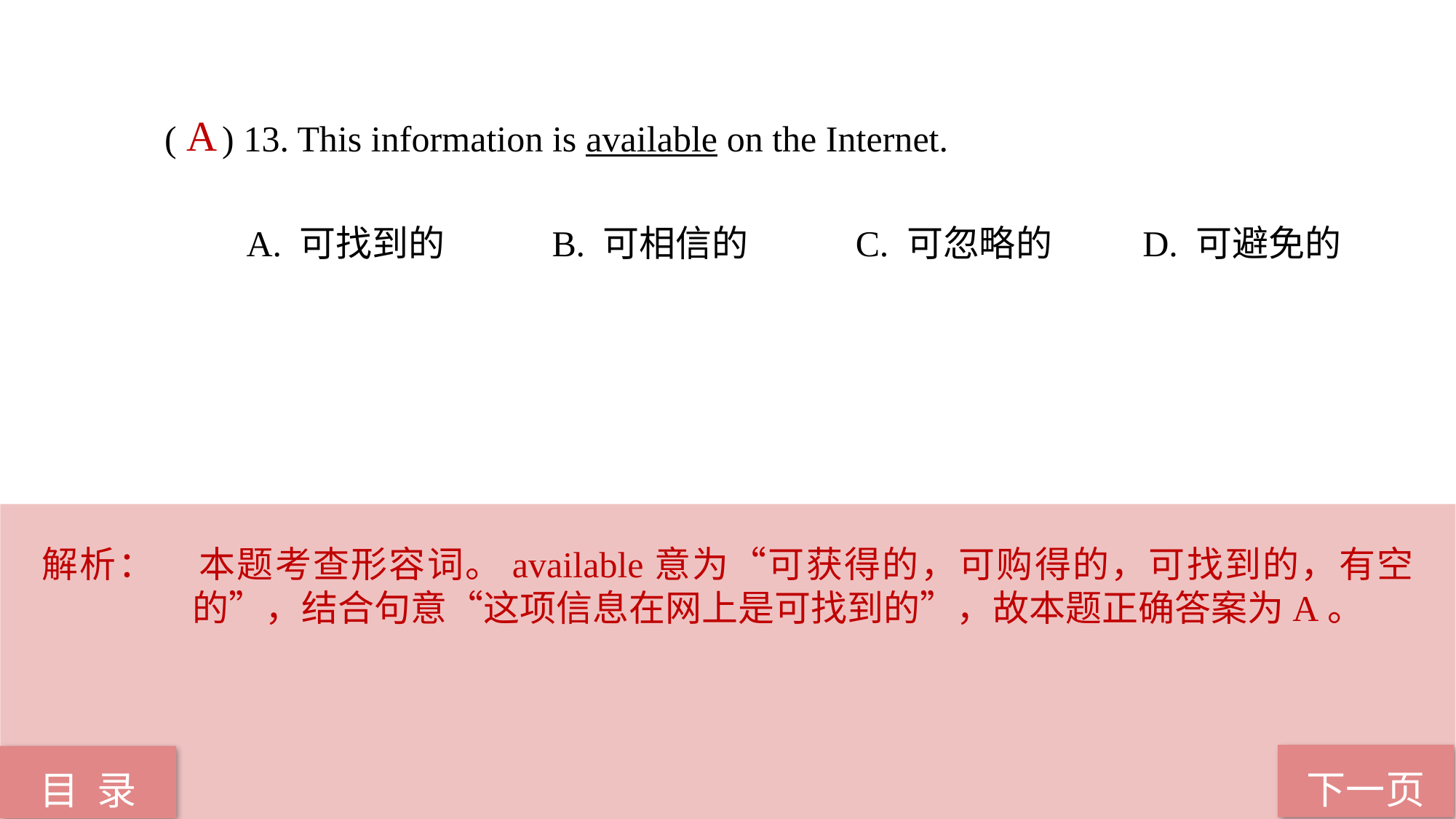

(     ) 13. This information is available on the Internet.

         A. 可找到的            B. 可相信的            C. 可忽略的          D. 可避免的
A
解析：	本题考查形容词。available意为“可获得的，可购得的，可找到的，有空的”，结合句意“这项信息在网上是可找到的”，故本题正确答案为A。